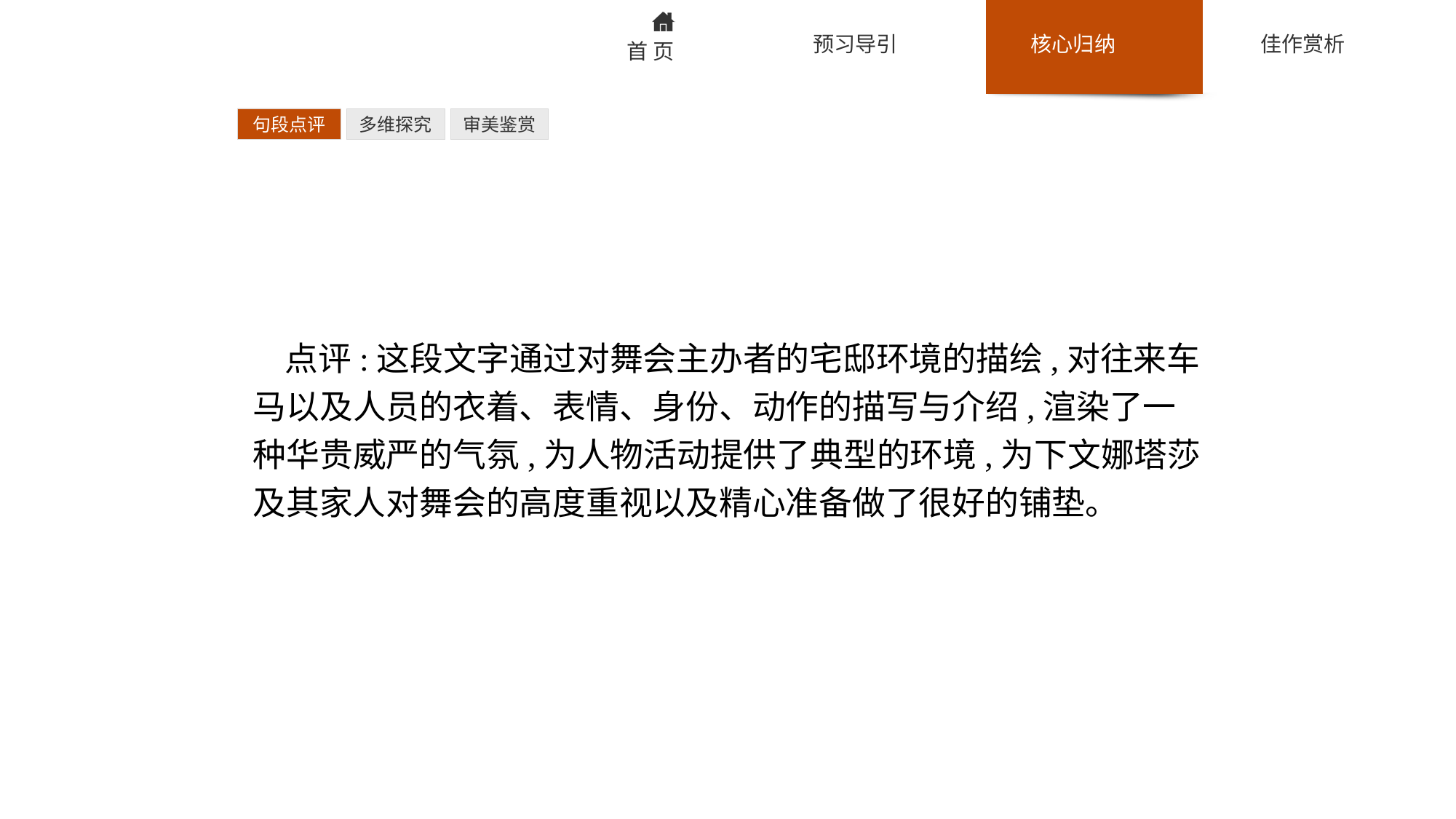

句段点评
多维探究
审美鉴赏
点评:这段文字通过对舞会主办者的宅邸环境的描绘,对往来车马以及人员的衣着、表情、身份、动作的描写与介绍,渲染了一种华贵威严的气氛,为人物活动提供了典型的环境,为下文娜塔莎及其家人对舞会的高度重视以及精心准备做了很好的铺垫。